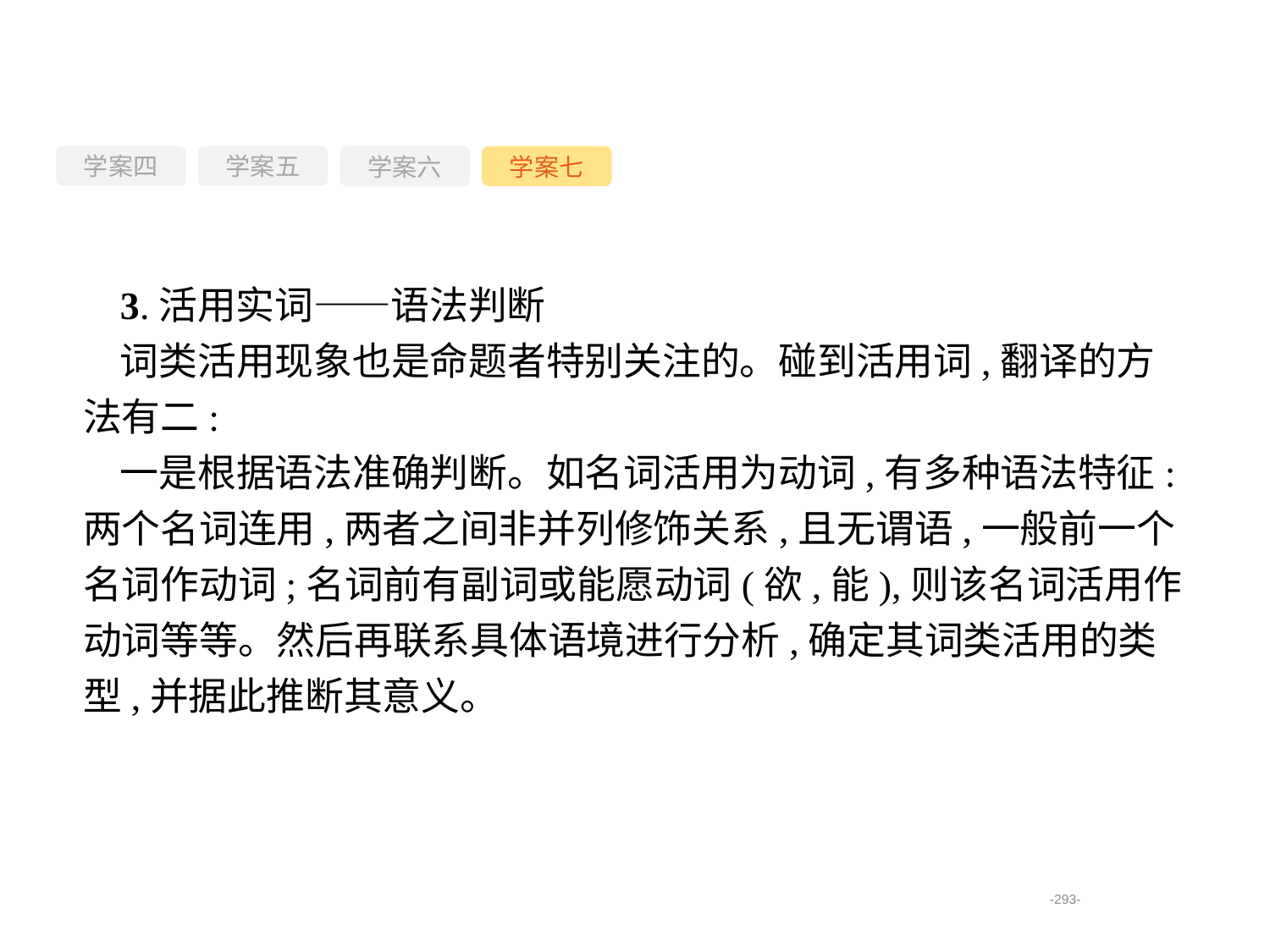

学案四
学案六
学案七
学案五
3.活用实词——语法判断
词类活用现象也是命题者特别关注的。碰到活用词,翻译的方法有二:
一是根据语法准确判断。如名词活用为动词,有多种语法特征:两个名词连用,两者之间非并列修饰关系,且无谓语,一般前一个名词作动词;名词前有副词或能愿动词(欲,能),则该名词活用作动词等等。然后再联系具体语境进行分析,确定其词类活用的类型,并据此推断其意义。
-293-